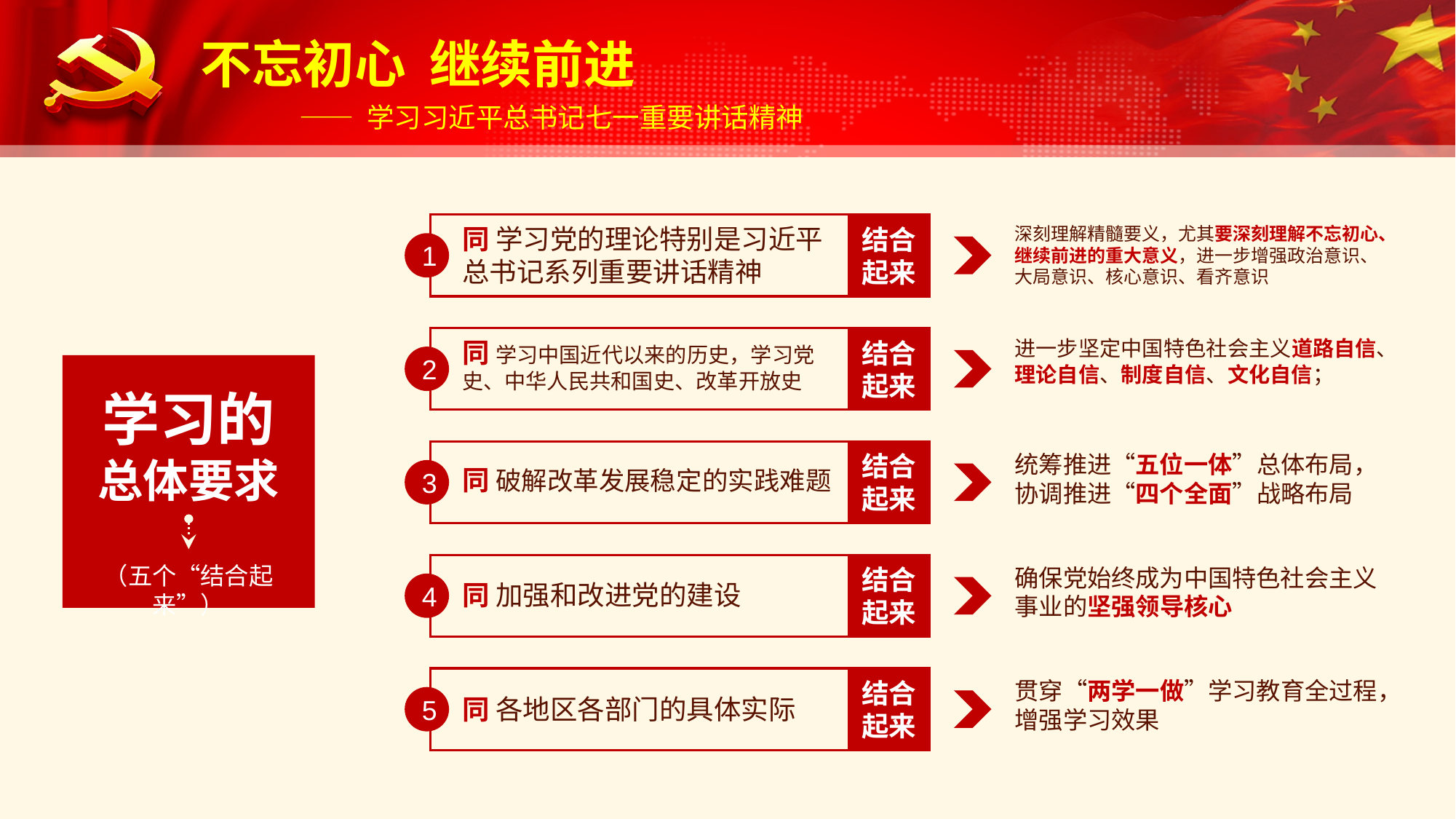

结合
起来
同 学习党的理论特别是习近平总书记系列重要讲话精神
1
深刻理解精髓要义，尤其要深刻理解不忘初心、继续前进的重大意义，进一步增强政治意识、大局意识、核心意识、看齐意识

结合
起来
同 学习中国近代以来的历史，学习党史、中华人民共和国史、改革开放史
2
进一步坚定中国特色社会主义道路自信、理论自信、制度自信、文化自信；

学习的
总体要求
（五个“结合起来”）

结合
起来
同 破解改革发展稳定的实践难题
3
统筹推进“五位一体”总体布局，协调推进“四个全面”战略布局

结合
起来
同 加强和改进党的建设
4
确保党始终成为中国特色社会主义事业的坚强领导核心

结合
起来
5
同 各地区各部门的具体实际
贯穿“两学一做”学习教育全过程，增强学习效果